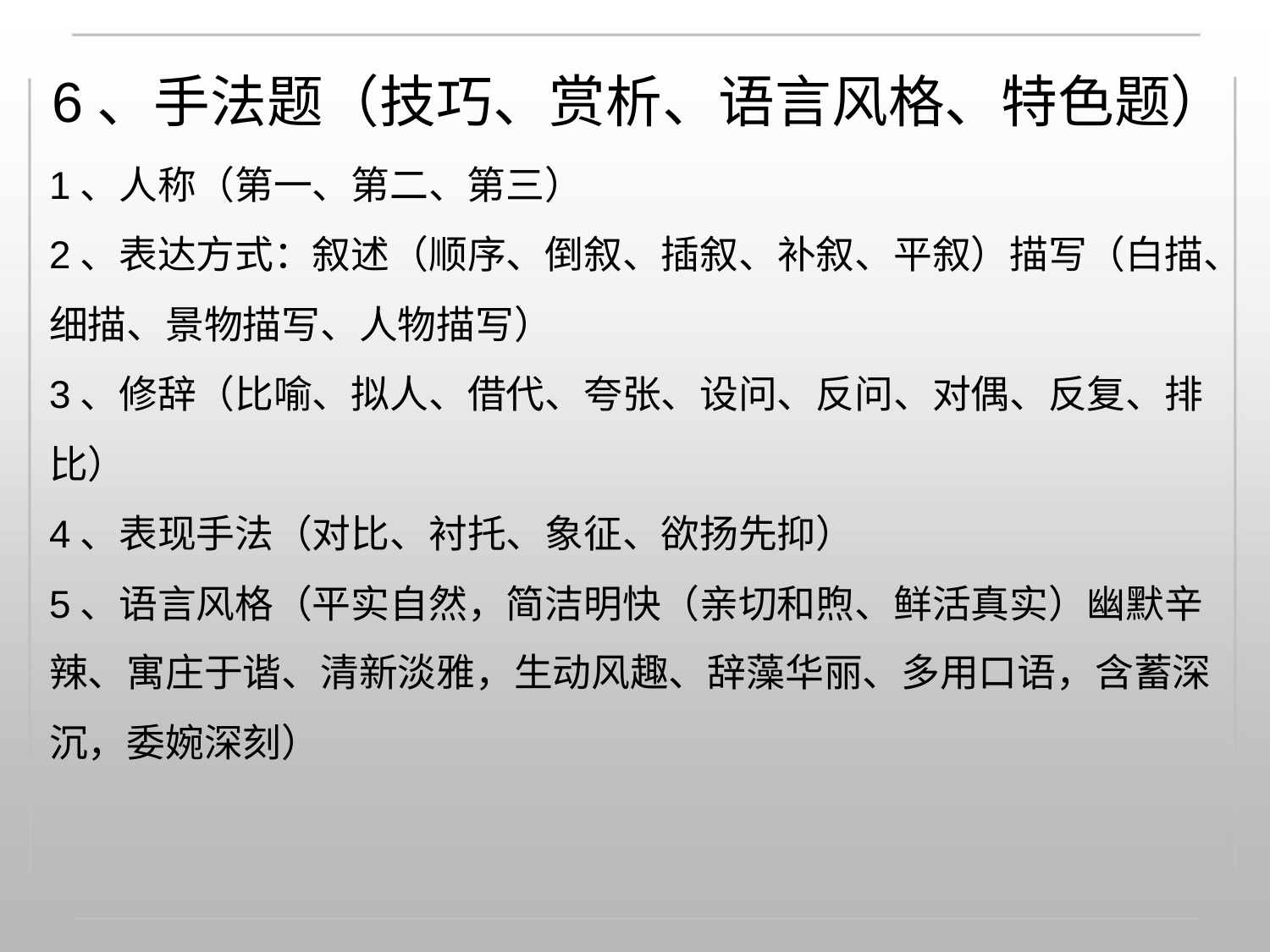

6、手法题（技巧、赏析、语言风格、特色题）
1、人称（第一、第二、第三）
2、表达方式：叙述（顺序、倒叙、插叙、补叙、平叙）描写（白描、
细描、景物描写、人物描写）
3、修辞（比喻、拟人、借代、夸张、设问、反问、对偶、反复、排
比）
4、表现手法（对比、衬托、象征、欲扬先抑）
5、语言风格（平实自然，简洁明快（亲切和煦、鲜活真实）幽默辛
辣、寓庄于谐、清新淡雅，生动风趣、辞藻华丽、多用口语，含蓄深
沉，委婉深刻）